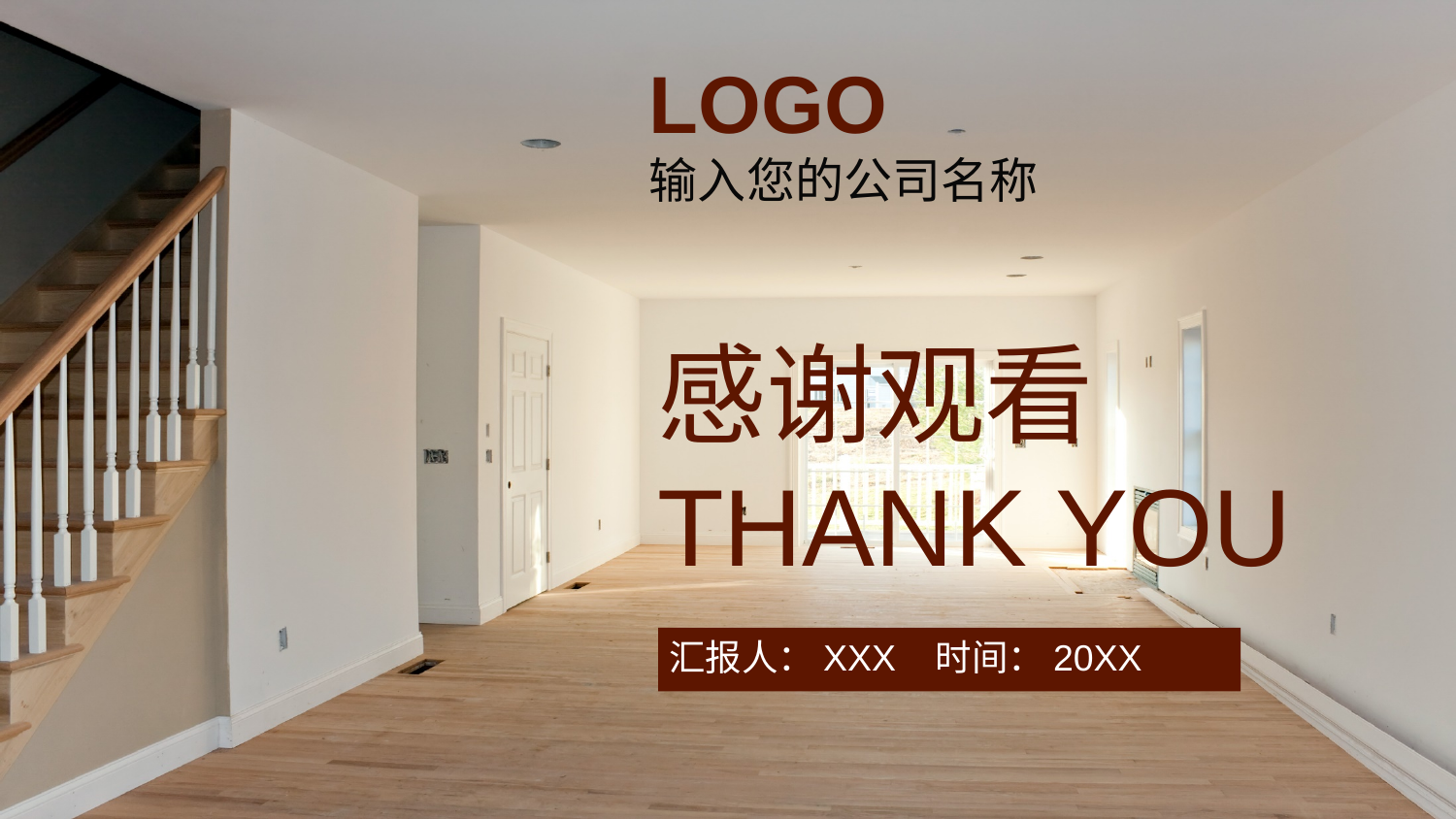

LOGO
输入您的公司名称
感谢观看
THANK YOU

汇报人：XXX   时间：20XX